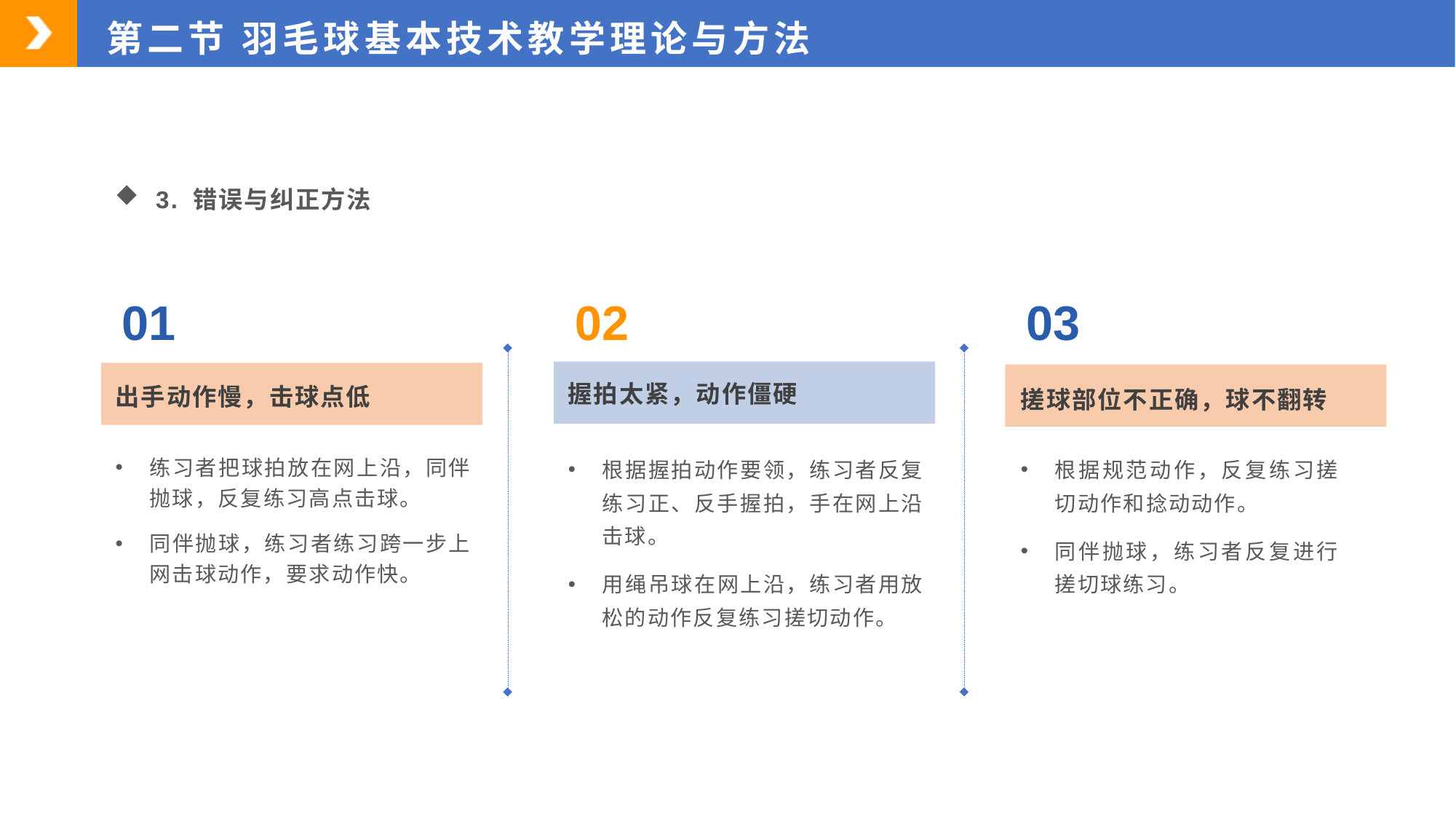

第二节 羽毛球基本技术教学理论与方法
3. 错误与纠正方法
01
02
03

出手动作慢，击球点低
搓球部位不正确，球不翻转
握拍太紧，动作僵硬
练习者把球拍放在网上沿，同伴抛球，反复练习高点击球。
同伴抛球，练习者练习跨一步上网击球动作，要求动作快。
根据握拍动作要领，练习者反复练习正、反手握拍，手在网上沿击球。
用绳吊球在网上沿，练习者用放松的动作反复练习搓切动作。
根据规范动作，反复练习搓切动作和捻动动作。
同伴抛球，练习者反复进行搓切球练习。